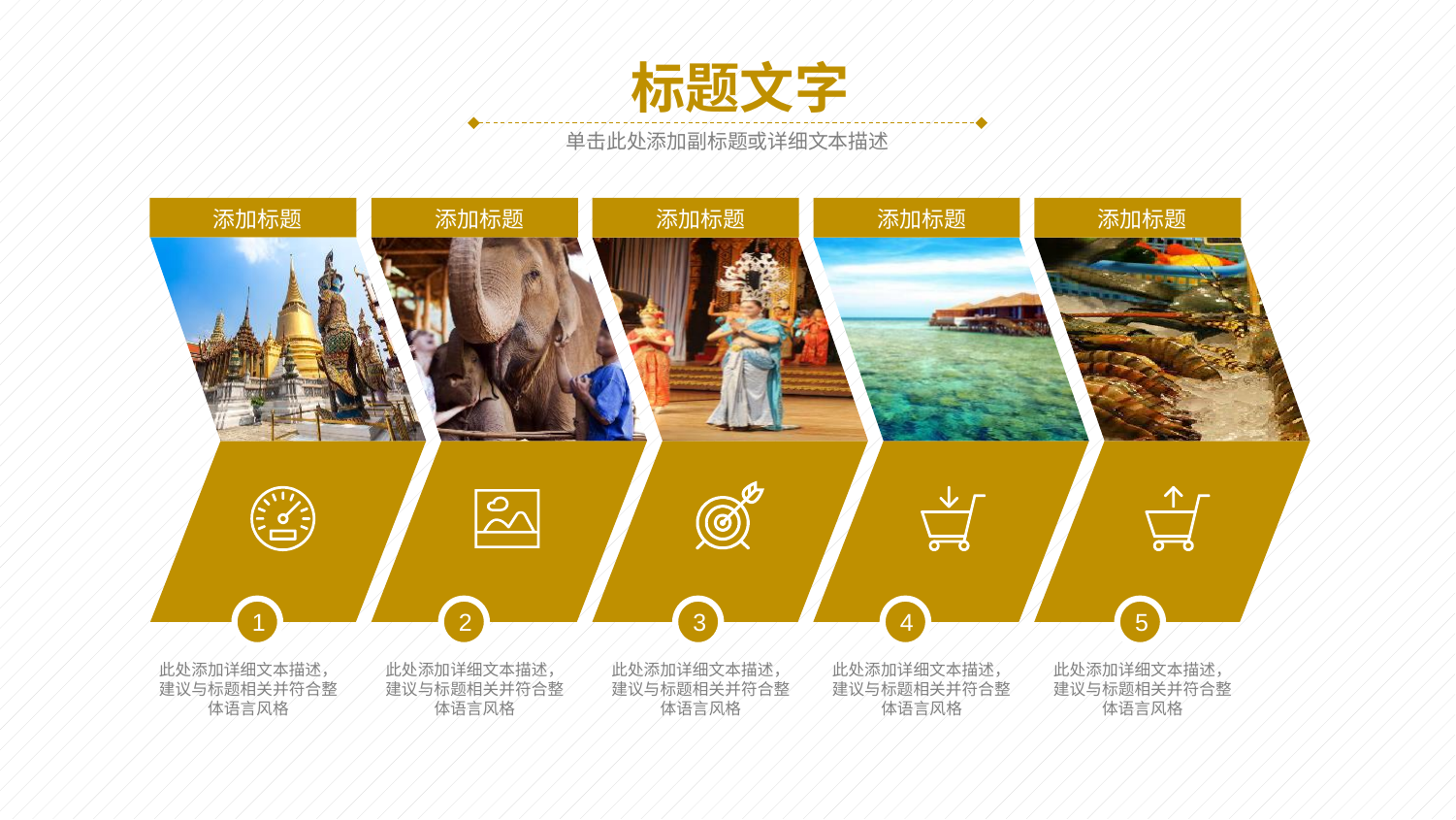

标题文字
单击此处添加副标题或详细文本描述

添加标题
添加标题
添加标题
添加标题
添加标题

1
2
3
4
5
此处添加详细文本描述，建议与标题相关并符合整体语言风格
此处添加详细文本描述，建议与标题相关并符合整体语言风格
此处添加详细文本描述，建议与标题相关并符合整体语言风格
此处添加详细文本描述，建议与标题相关并符合整体语言风格
此处添加详细文本描述，建议与标题相关并符合整体语言风格
字符延长